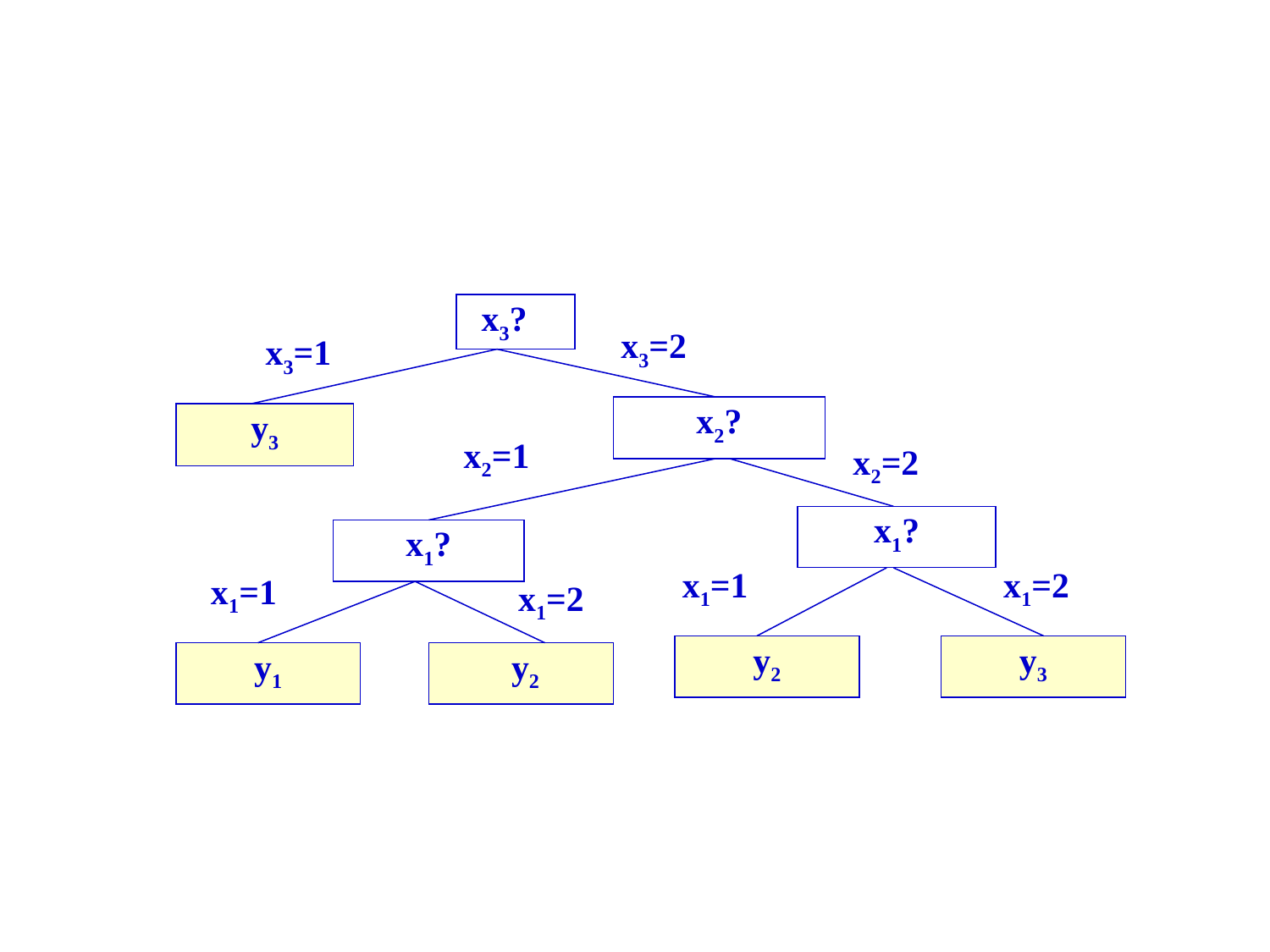

7.3.2  决策树学习
2. ID3算法(11/11)

  x3?
x3=2
x3=1

x2?
y3
x2=1
x2=2

x1?
x1?
x1=1
x1=2
x1=1

x1=2

y2
y3
y1
 y2